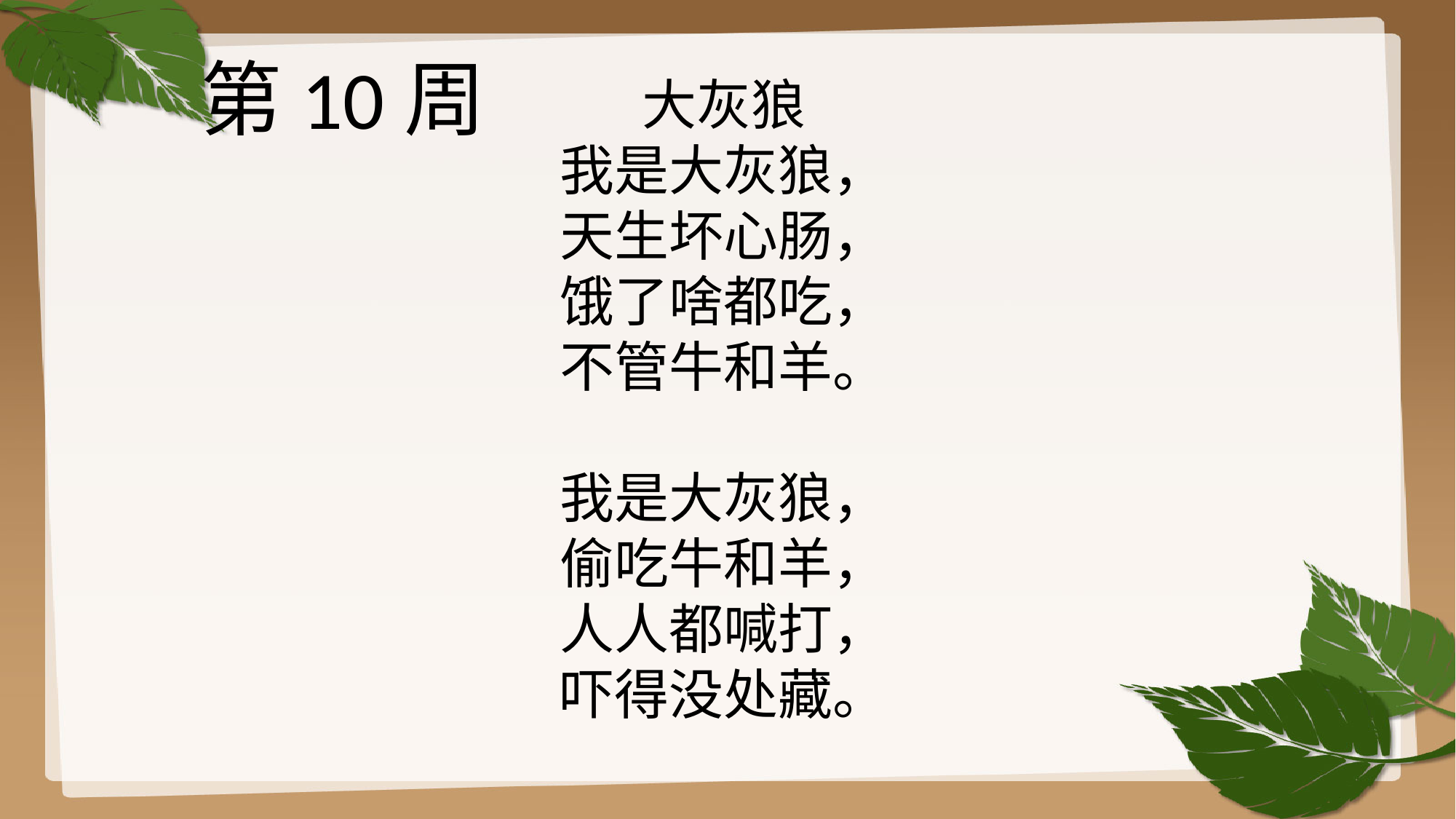

第10周
大灰狼
我是大灰狼，
天生坏心肠，
饿了啥都吃，
不管牛和羊。

我是大灰狼，
偷吃牛和羊，
人人都喊打，
吓得没处藏。